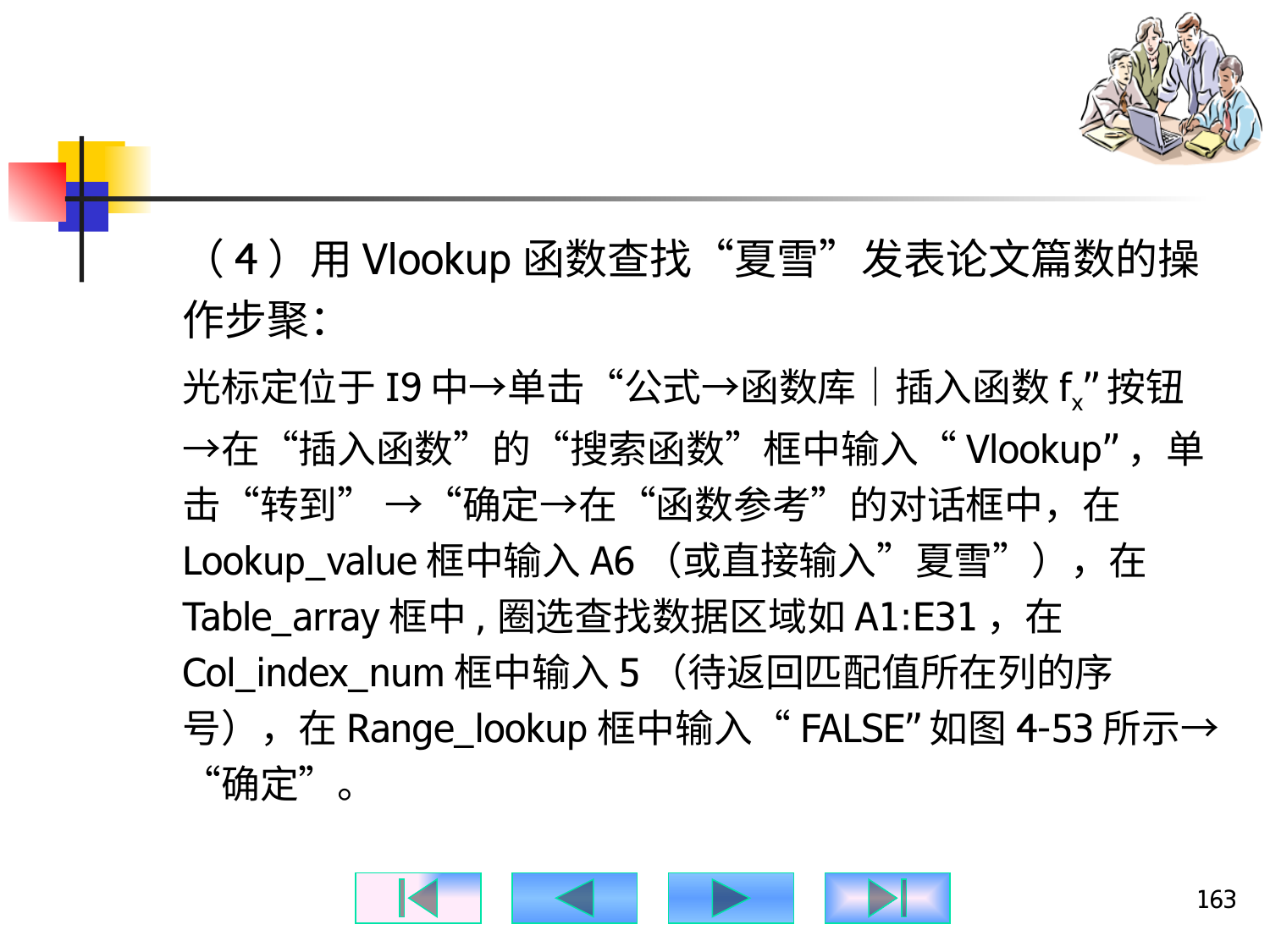

#
（4）用Vlookup函数查找“夏雪”发表论文篇数的操作步聚：
光标定位于I9中→单击“公式→函数库｜插入函数fx”按钮→在“插入函数”的“搜索函数”框中输入“Vlookup”，单击“转到” →“确定→在“函数参考”的对话框中，在Lookup_value框中输入A6（或直接输入”夏雪”），在Table_array框中,圈选查找数据区域如A1:E31，在Col_index_num框中输入5（待返回匹配值所在列的序号），在Range_lookup框中输入“FALSE”如图4-53所示→“确定”。
163